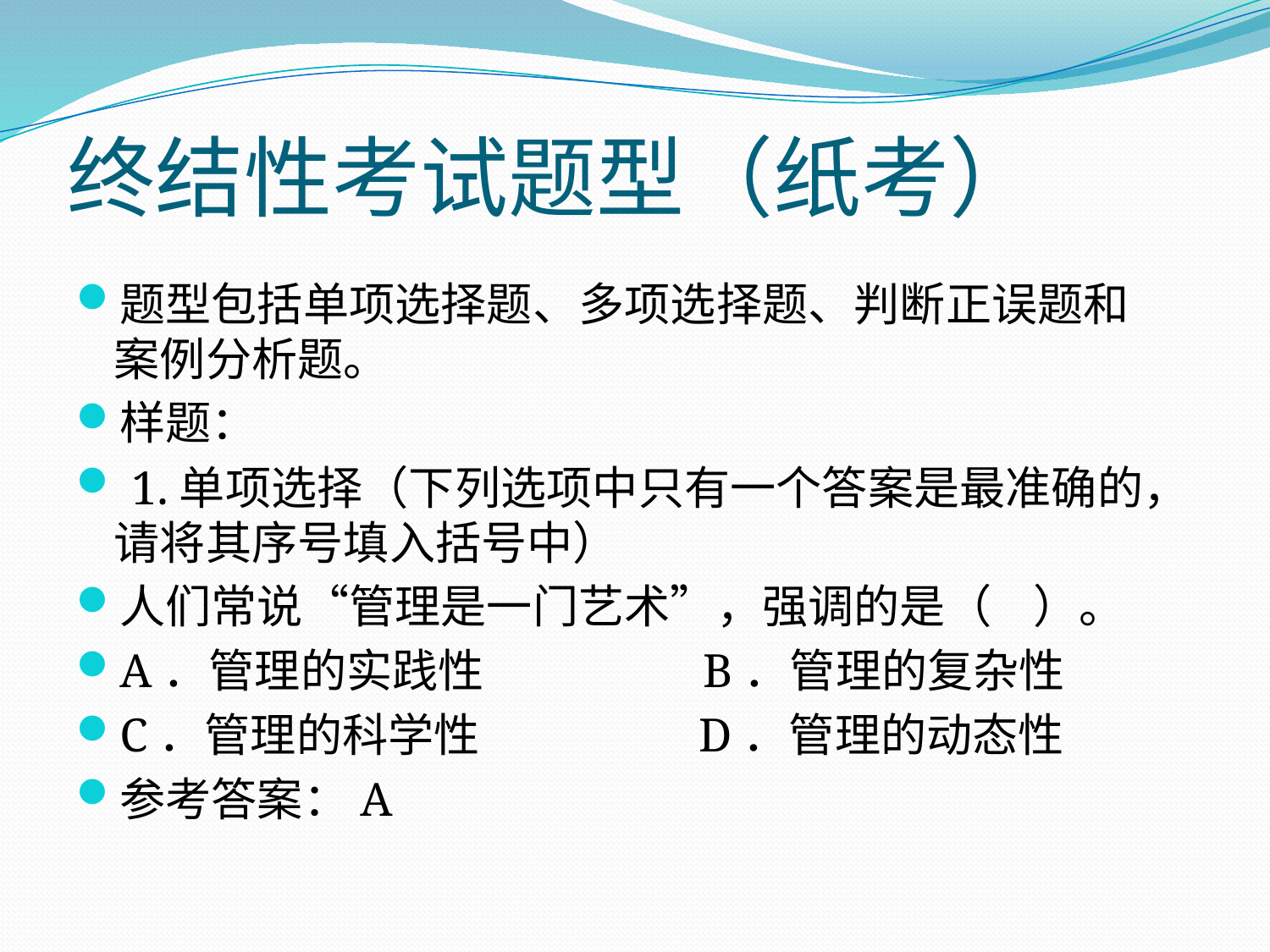

# 终结性考试题型（纸考）
题型包括单项选择题、多项选择题、判断正误题和案例分析题。
样题：
 1.单项选择（下列选项中只有一个答案是最准确的，请将其序号填入括号中）
人们常说“管理是一门艺术”，强调的是（    ）。
A．管理的实践性                    B．管理的复杂性
C．管理的科学性                    D．管理的动态性
参考答案：A